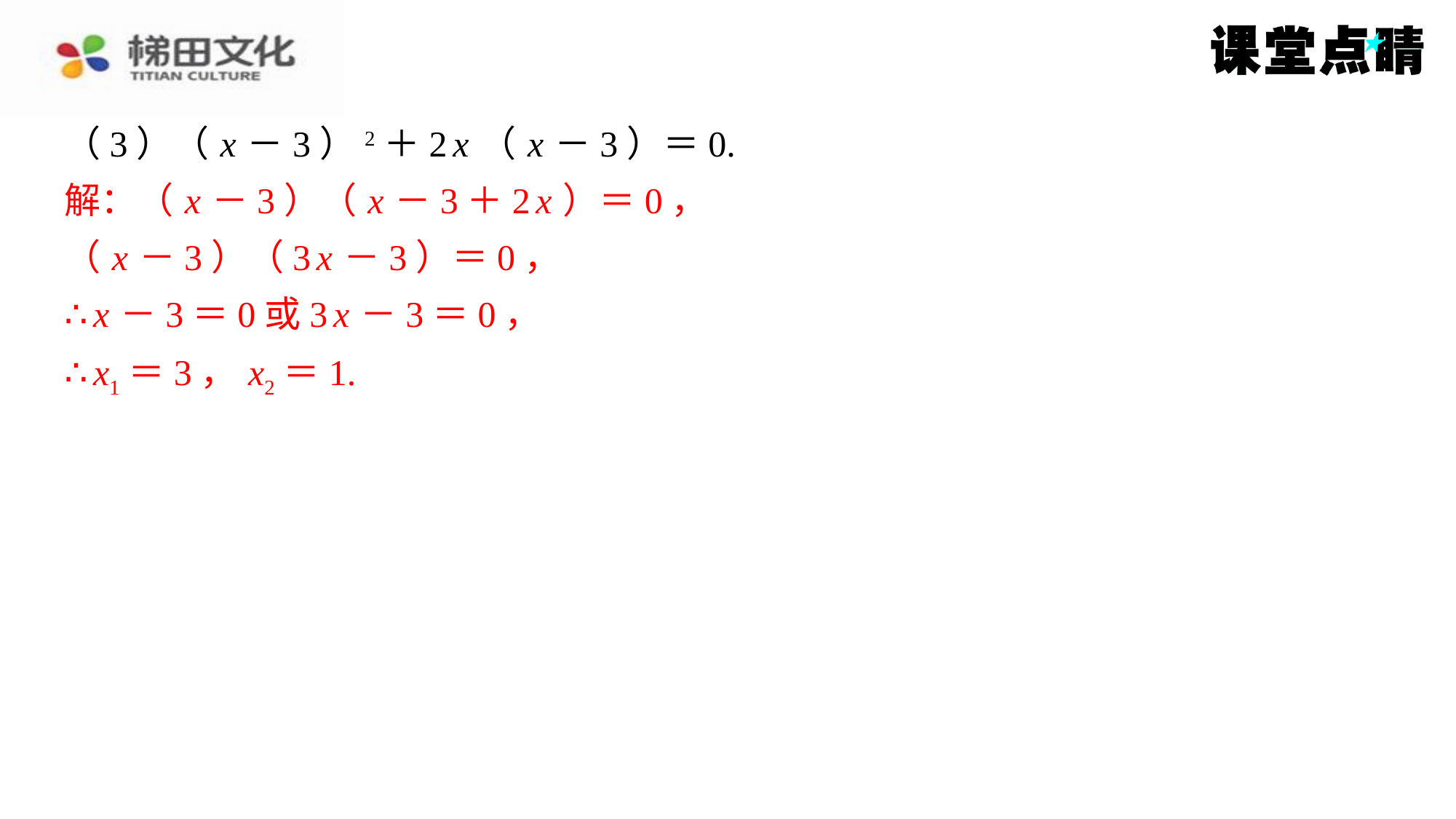

（3）（ x －3）2＋2 x （ x －3）＝0.
解：（ x －3）（ x －3＋2 x ）＝0，
解：（ x －3）（ x －3＋2 x ）＝0，
（ x －3）（3 x －3）＝0，
∴ x －3＝0或3 x －3＝0，
∴ x1＝3， x2＝1.
（ x －3）（3 x －3）＝0，
∴ x －3＝0或3 x －3＝0，
∴ x1＝3， x2＝1.